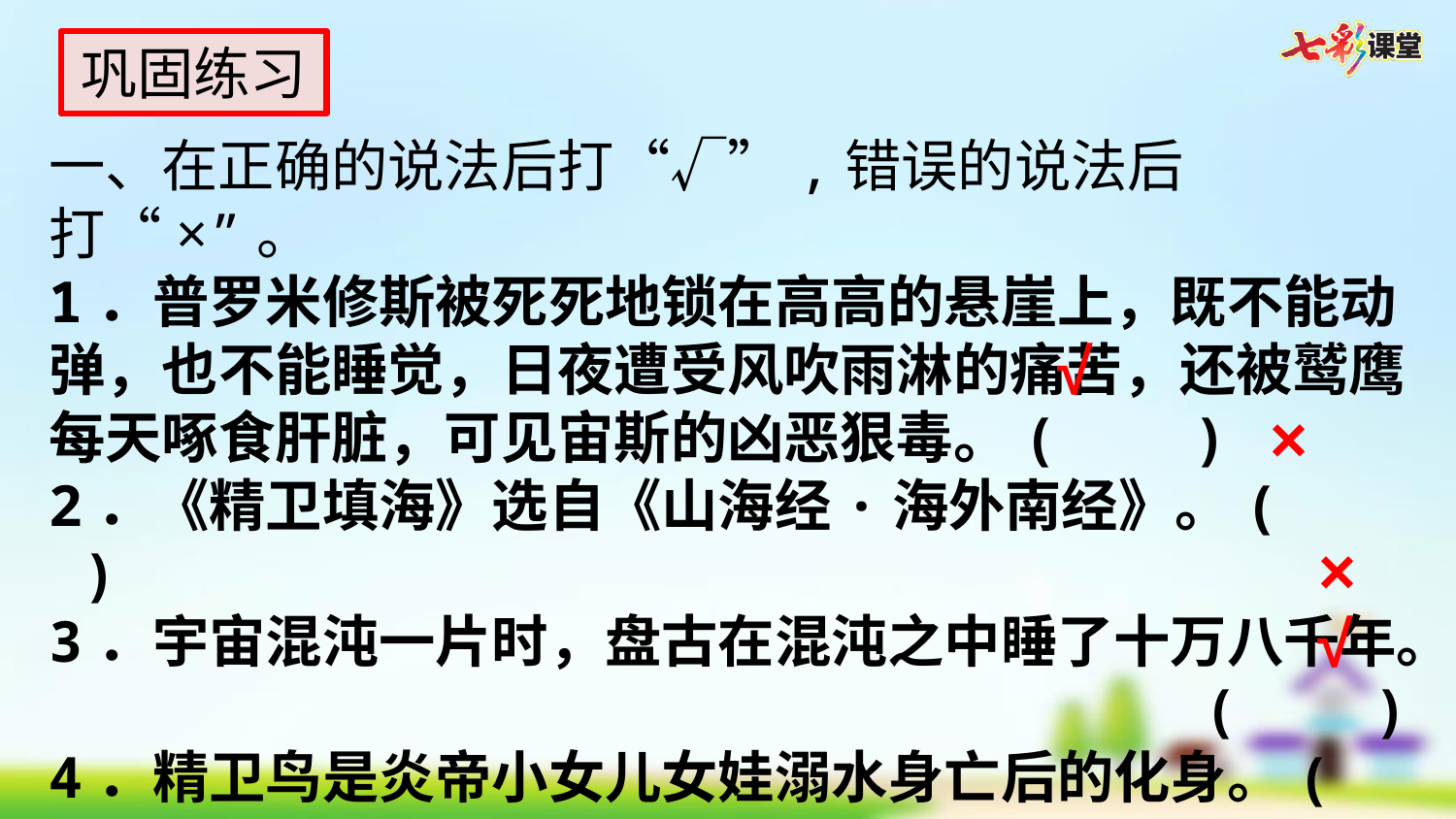

巩固练习
一、在正确的说法后打“√”,错误的说法后打“×”。
1．普罗米修斯被死死地锁在高高的悬崖上，既不能动弹，也不能睡觉，日夜遭受风吹雨淋的痛苦，还被鹫鹰每天啄食肝脏，可见宙斯的凶恶狠毒。(    )
2．《精卫填海》选自《山海经·海外南经》。(    )
3．宇宙混沌一片时，盘古在混沌之中睡了十万八千年。
(    )
4．精卫鸟是炎帝小女儿女娃溺水身亡后的化身。(    )

√
×
×
√